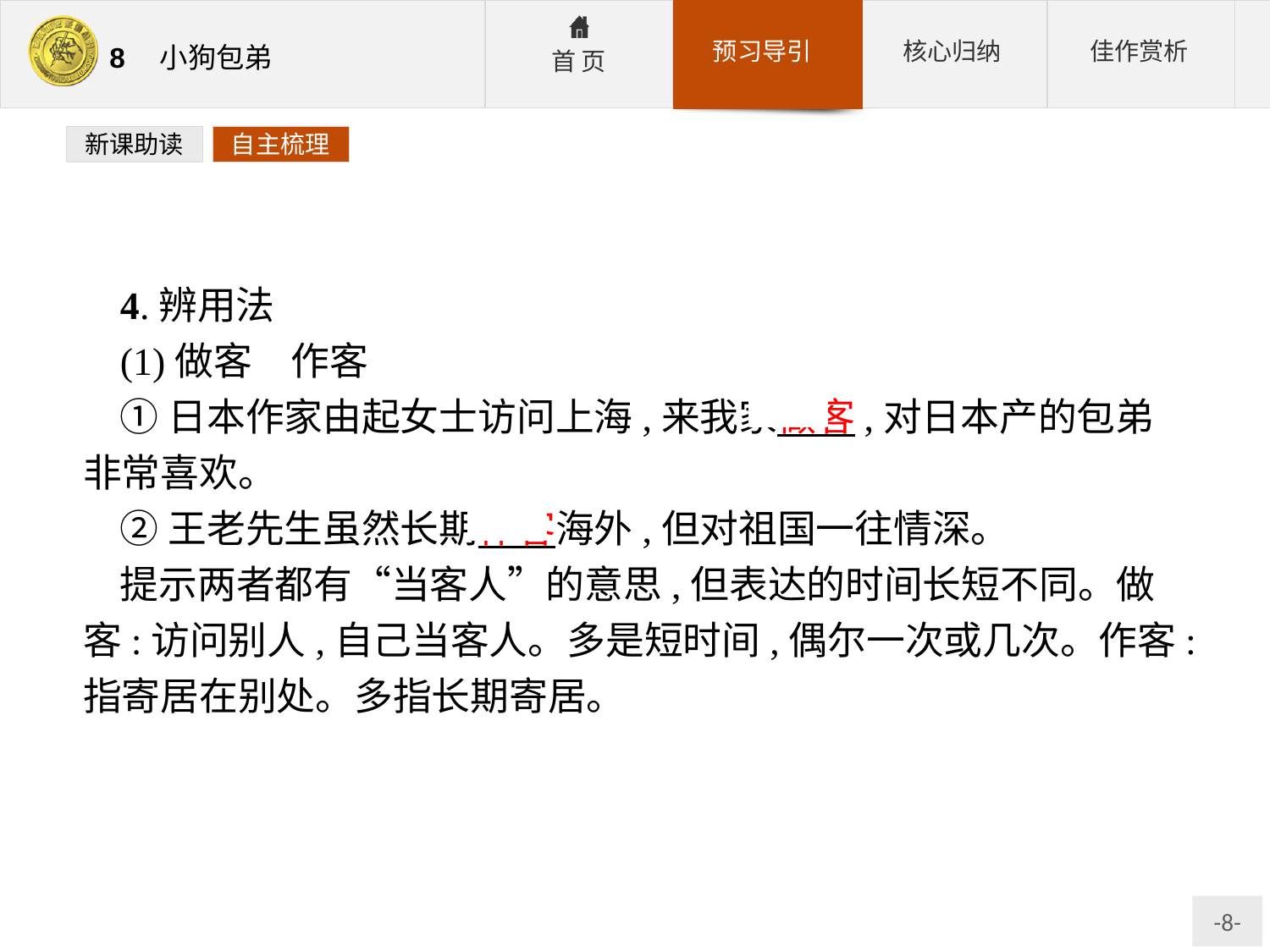

新课助读
自主梳理
4.辨用法
(1)做客　作客
①日本作家由起女士访问上海,来我家做客,对日本产的包弟非常喜欢。
②王老先生虽然长期作客海外,但对祖国一往情深。
提示两者都有“当客人”的意思,但表达的时间长短不同。做客:访问别人,自己当客人。多是短时间,偶尔一次或几次。作客:指寄居在别处。多指长期寄居。